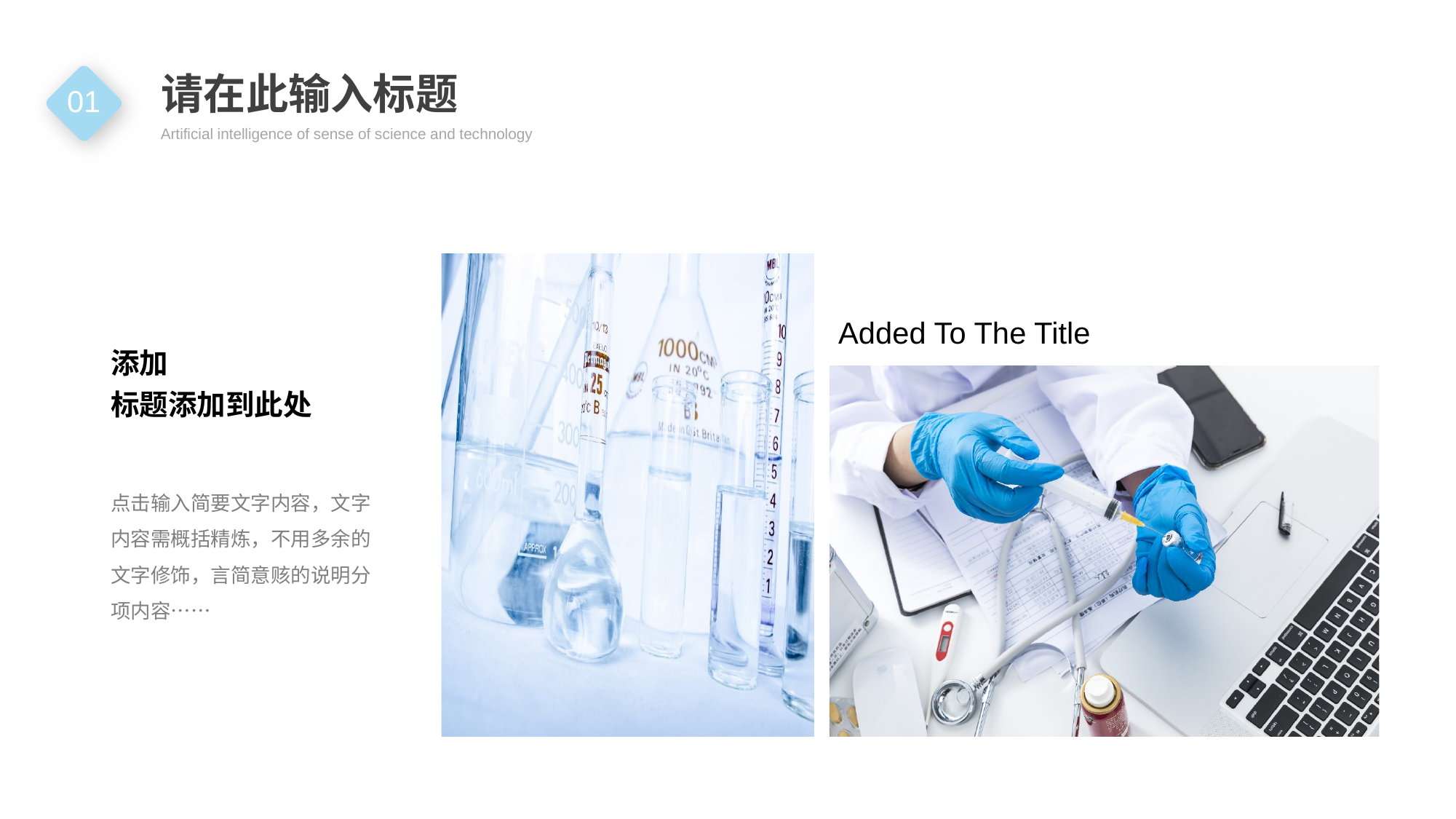

请在此输入标题
Artificial intelligence of sense of science and technology

01

Added To The Title
添加
标题添加到此处
点击输入简要文字内容，文字内容需概括精炼，不用多余的文字修饰，言简意赅的说明分项内容……